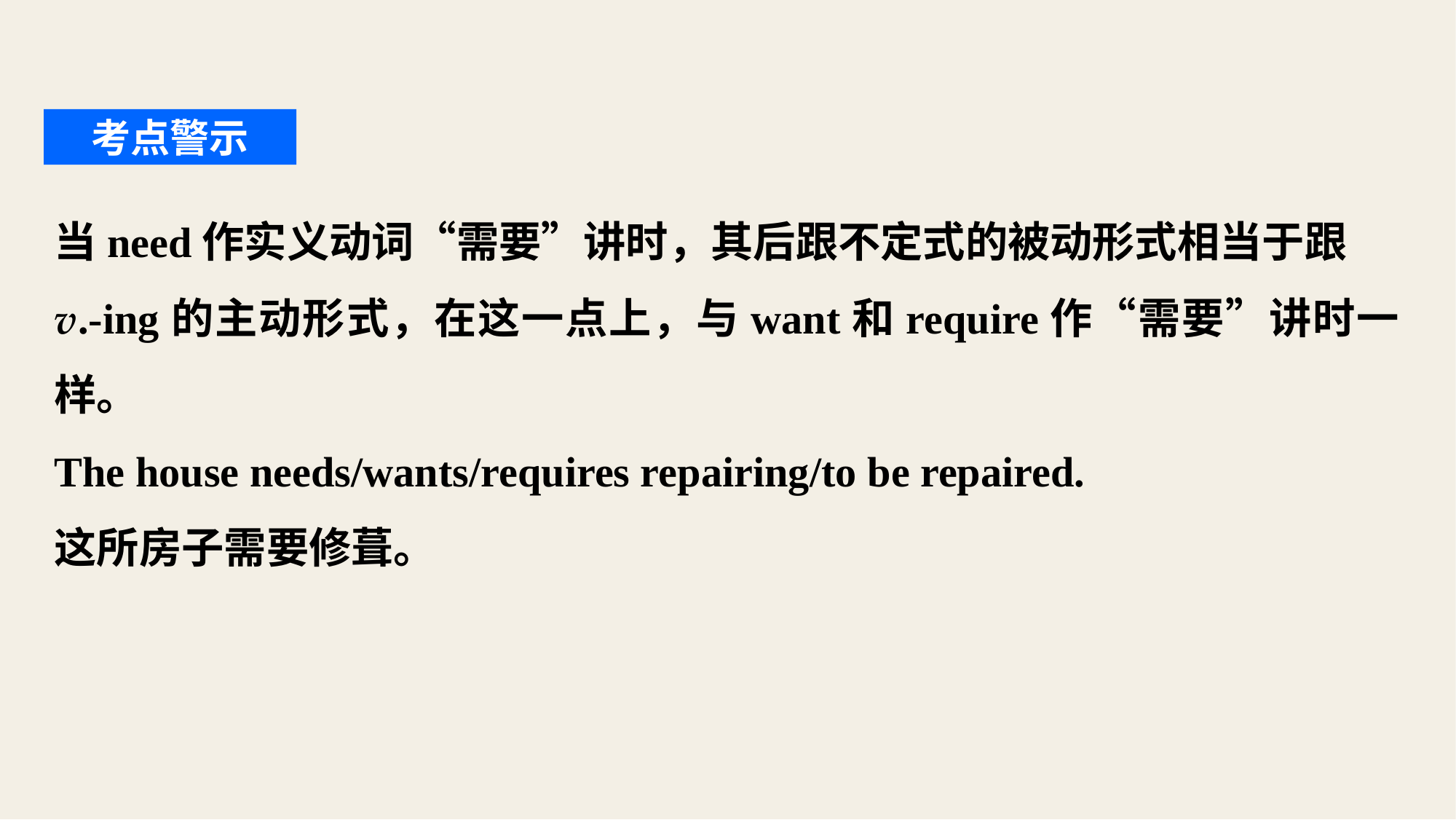

考点警示
当need作实义动词“需要”讲时，其后跟不定式的被动形式相当于跟
v.-ing的主动形式，在这一点上，与want和require作“需要”讲时一样。
The house needs/wants/requires repairing/to be repaired.
这所房子需要修葺。